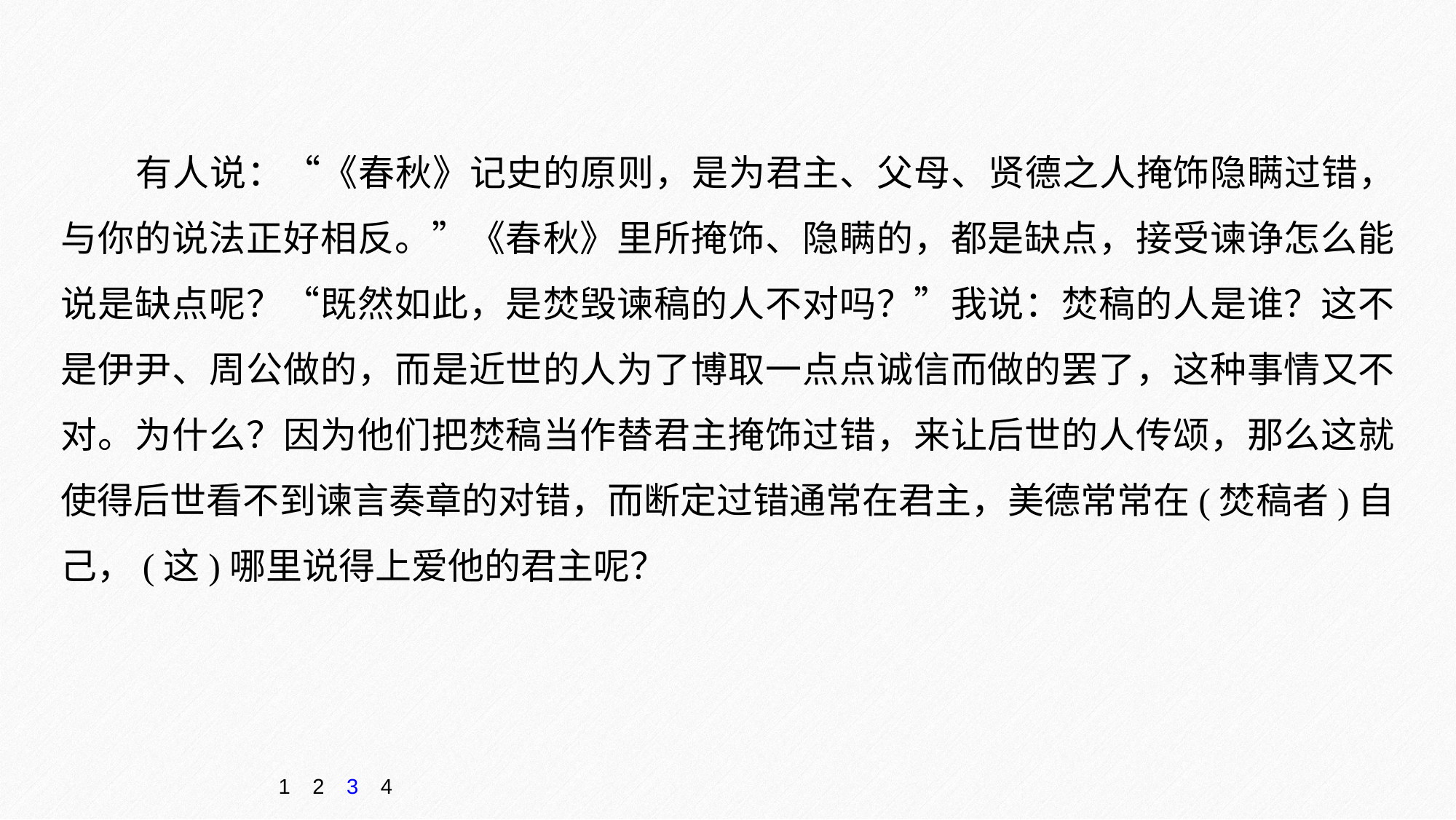

有人说：“《春秋》记史的原则，是为君主、父母、贤德之人掩饰隐瞒过错，与你的说法正好相反。”《春秋》里所掩饰、隐瞒的，都是缺点，接受谏诤怎么能说是缺点呢？“既然如此，是焚毁谏稿的人不对吗？”我说：焚稿的人是谁？这不是伊尹、周公做的，而是近世的人为了博取一点点诚信而做的罢了，这种事情又不对。为什么？因为他们把焚稿当作替君主掩饰过错，来让后世的人传颂，那么这就使得后世看不到谏言奏章的对错，而断定过错通常在君主，美德常常在(焚稿者)自己，(这)哪里说得上爱他的君主呢？
1
2
3
4